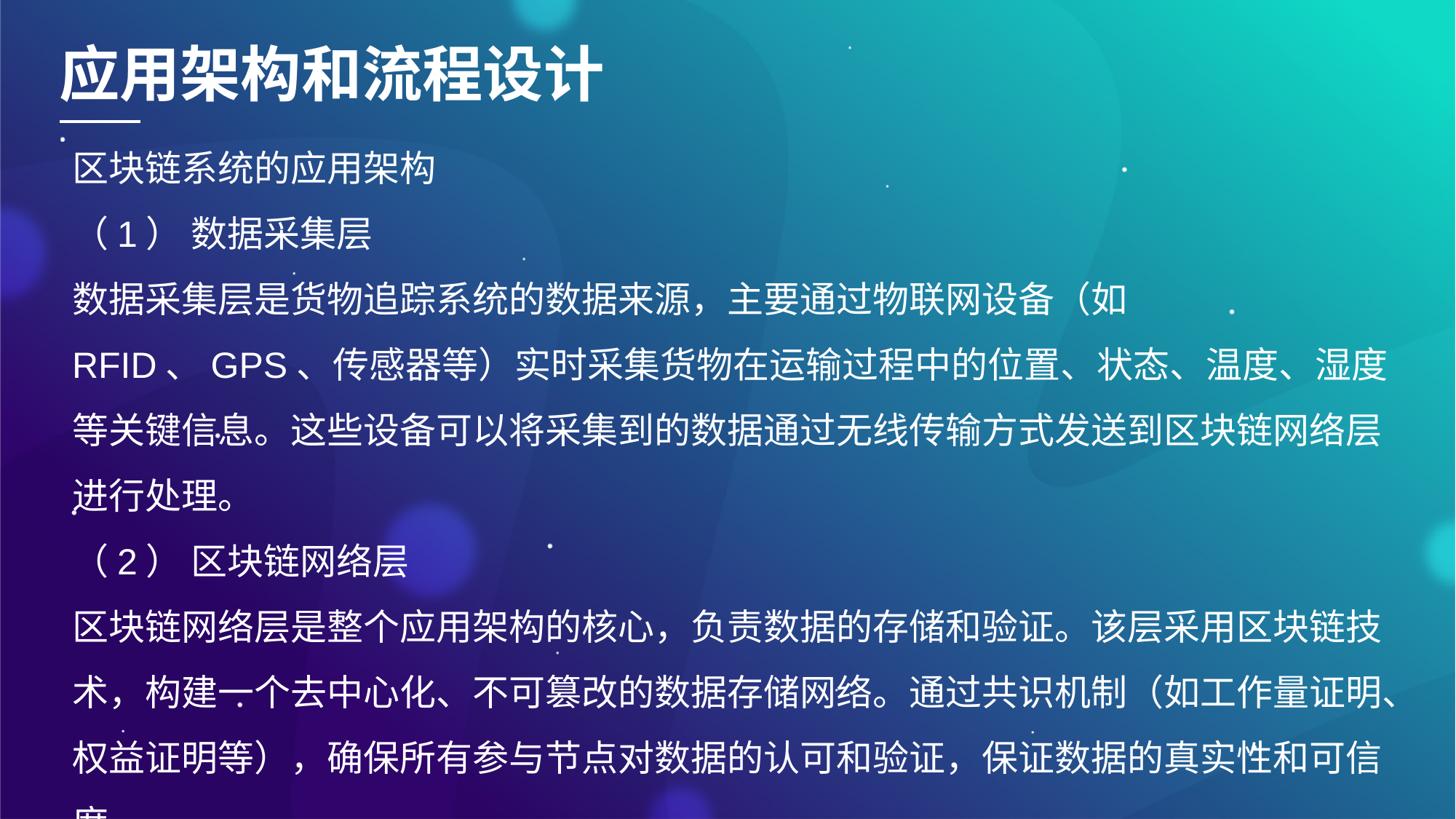

应用架构和流程设计
区块链系统的应用架构（1） 数据采集层
数据采集层是货物追踪系统的数据来源，主要通过物联网设备（如RFID、GPS、传感器等）实时采集货物在运输过程中的位置、状态、温度、湿度等关键信息。这些设备可以将采集到的数据通过无线传输方式发送到区块链网络层进行处理。
（2） 区块链网络层
区块链网络层是整个应用架构的核心，负责数据的存储和验证。该层采用区块链技术，构建一个去中心化、不可篡改的数据存储网络。通过共识机制（如工作量证明、权益证明等），确保所有参与节点对数据的认可和验证，保证数据的真实性和可信度。